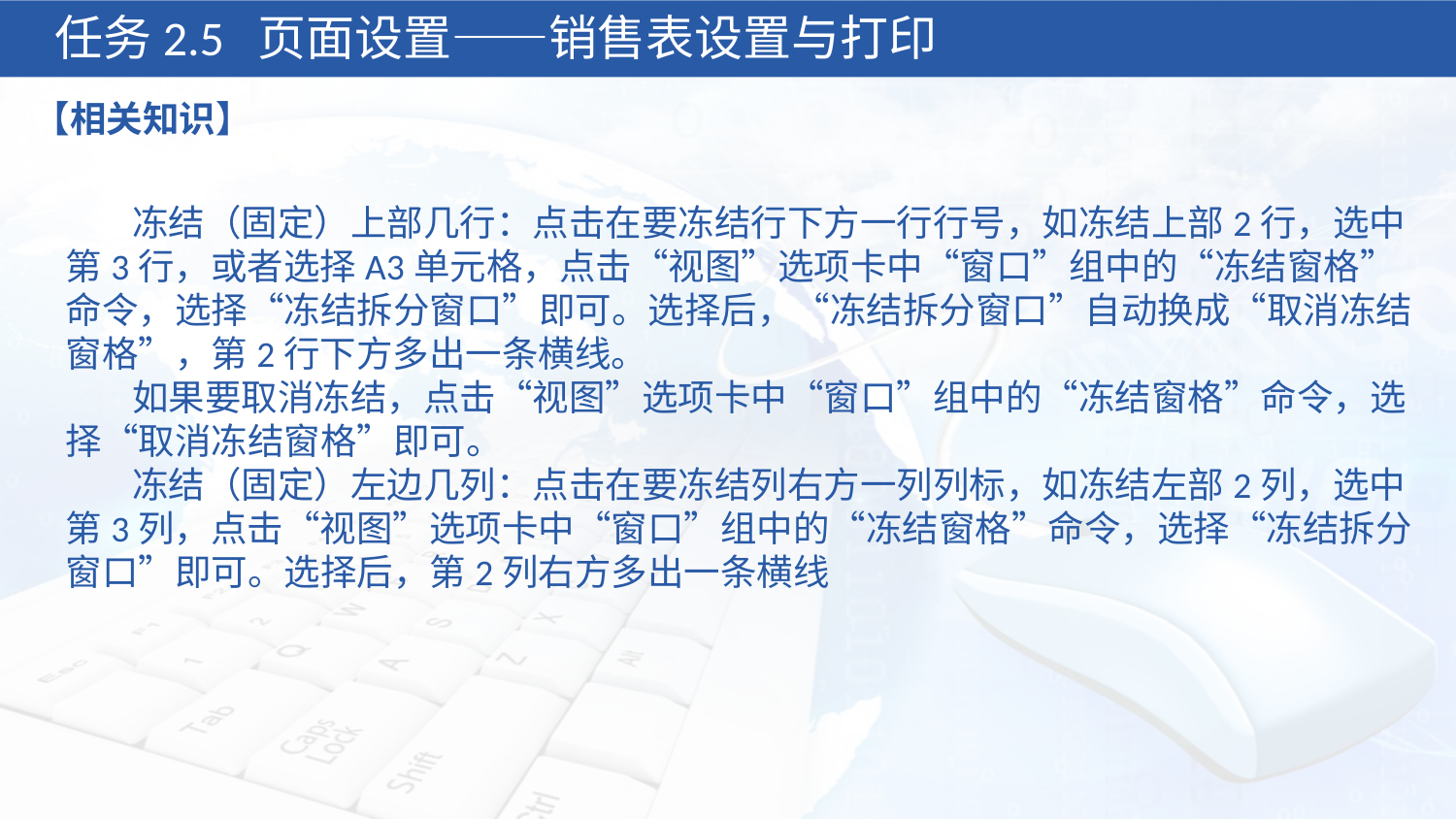

任务2.5  页面设置——销售表设置与打印
【相关知识】
       冻结（固定）上部几行：点击在要冻结行下方一行行号，如冻结上部2行，选中第3行，或者选择A3单元格，点击“视图”选项卡中“窗口”组中的“冻结窗格”命令，选择“冻结拆分窗口”即可。选择后，“冻结拆分窗口”自动换成“取消冻结窗格”，第2行下方多出一条横线。
       如果要取消冻结，点击“视图”选项卡中“窗口”组中的“冻结窗格”命令，选择“取消冻结窗格”即可。
       冻结（固定）左边几列：点击在要冻结列右方一列列标，如冻结左部2列，选中第3列，点击“视图”选项卡中“窗口”组中的“冻结窗格”命令，选择“冻结拆分窗口”即可。选择后，第2列右方多出一条横线